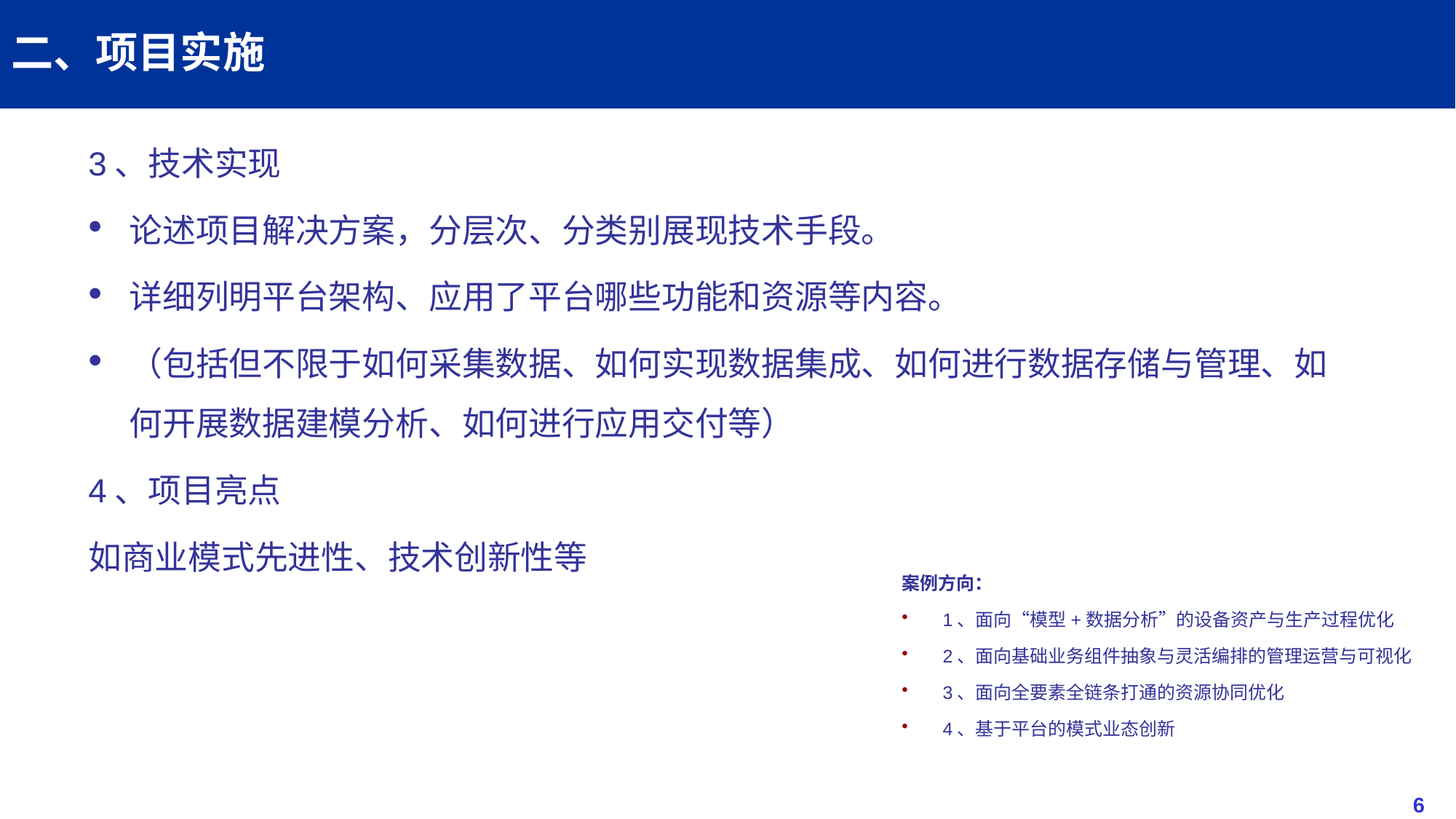

# 二、项目实施
3、技术实现
论述项目解决方案，分层次、分类别展现技术手段。
详细列明平台架构、应用了平台哪些功能和资源等内容。
（包括但不限于如何采集数据、如何实现数据集成、如何进行数据存储与管理、如何开展数据建模分析、如何进行应用交付等）
4、项目亮点
如商业模式先进性、技术创新性等

案例方向：
1、面向“模型+数据分析”的设备资产与生产过程优化
2、面向基础业务组件抽象与灵活编排的管理运营与可视化
3、面向全要素全链条打通的资源协同优化
4、基于平台的模式业态创新